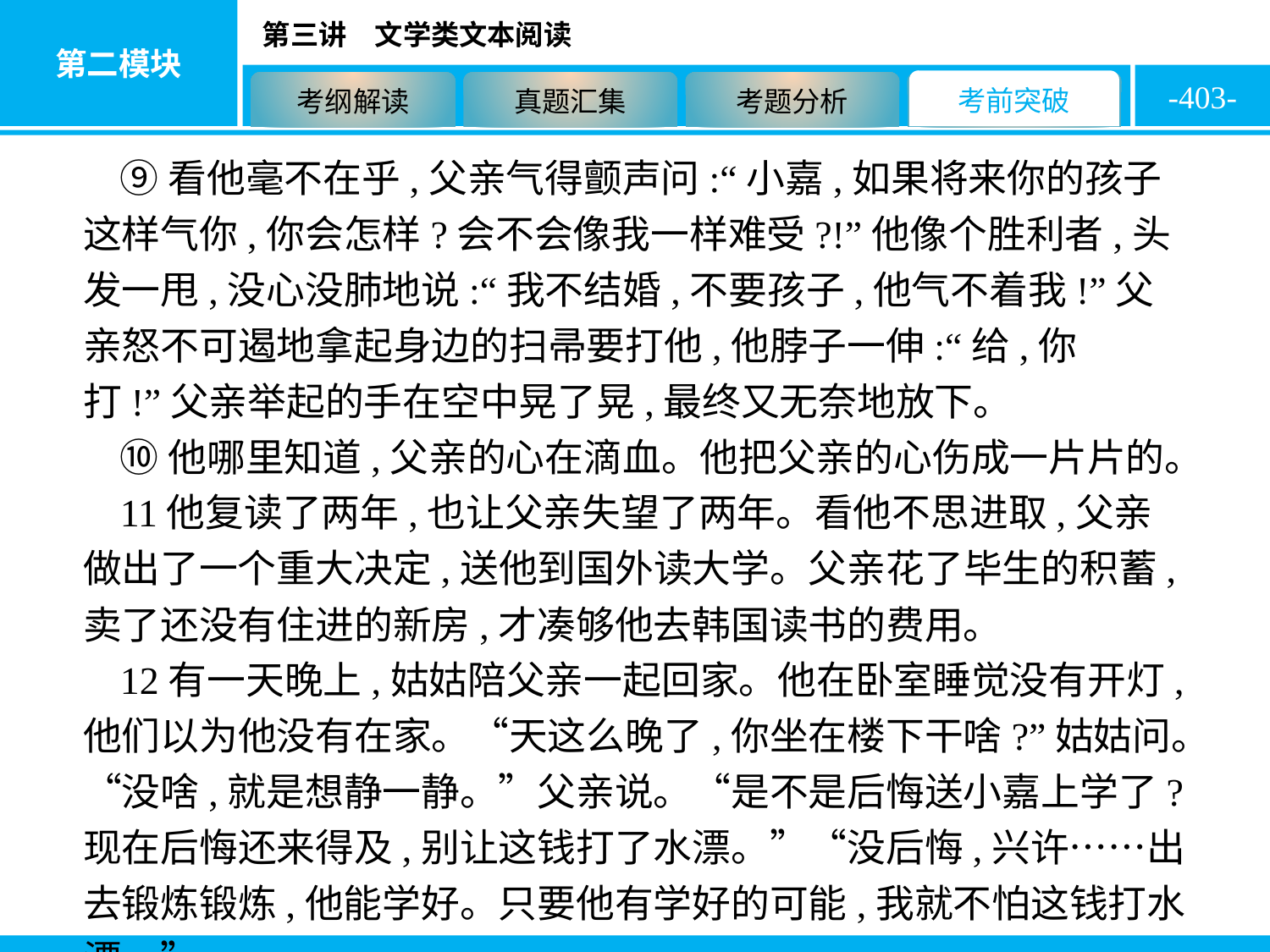

-403-
⑨看他毫不在乎,父亲气得颤声问:“小嘉,如果将来你的孩子这样气你,你会怎样?会不会像我一样难受?!”他像个胜利者,头发一甩,没心没肺地说:“我不结婚,不要孩子,他气不着我!”父亲怒不可遏地拿起身边的扫帚要打他,他脖子一伸:“给,你打!”父亲举起的手在空中晃了晃,最终又无奈地放下。
⑩他哪里知道,父亲的心在滴血。他把父亲的心伤成一片片的。
11他复读了两年,也让父亲失望了两年。看他不思进取,父亲做出了一个重大决定,送他到国外读大学。父亲花了毕生的积蓄,卖了还没有住进的新房,才凑够他去韩国读书的费用。
12有一天晚上,姑姑陪父亲一起回家。他在卧室睡觉没有开灯,他们以为他没有在家。“天这么晚了,你坐在楼下干啥?”姑姑问。“没啥,就是想静一静。”父亲说。“是不是后悔送小嘉上学了?现在后悔还来得及,别让这钱打了水漂。”“没后悔,兴许……出去锻炼锻炼,他能学好。只要他有学好的可能,我就不怕这钱打水漂。”